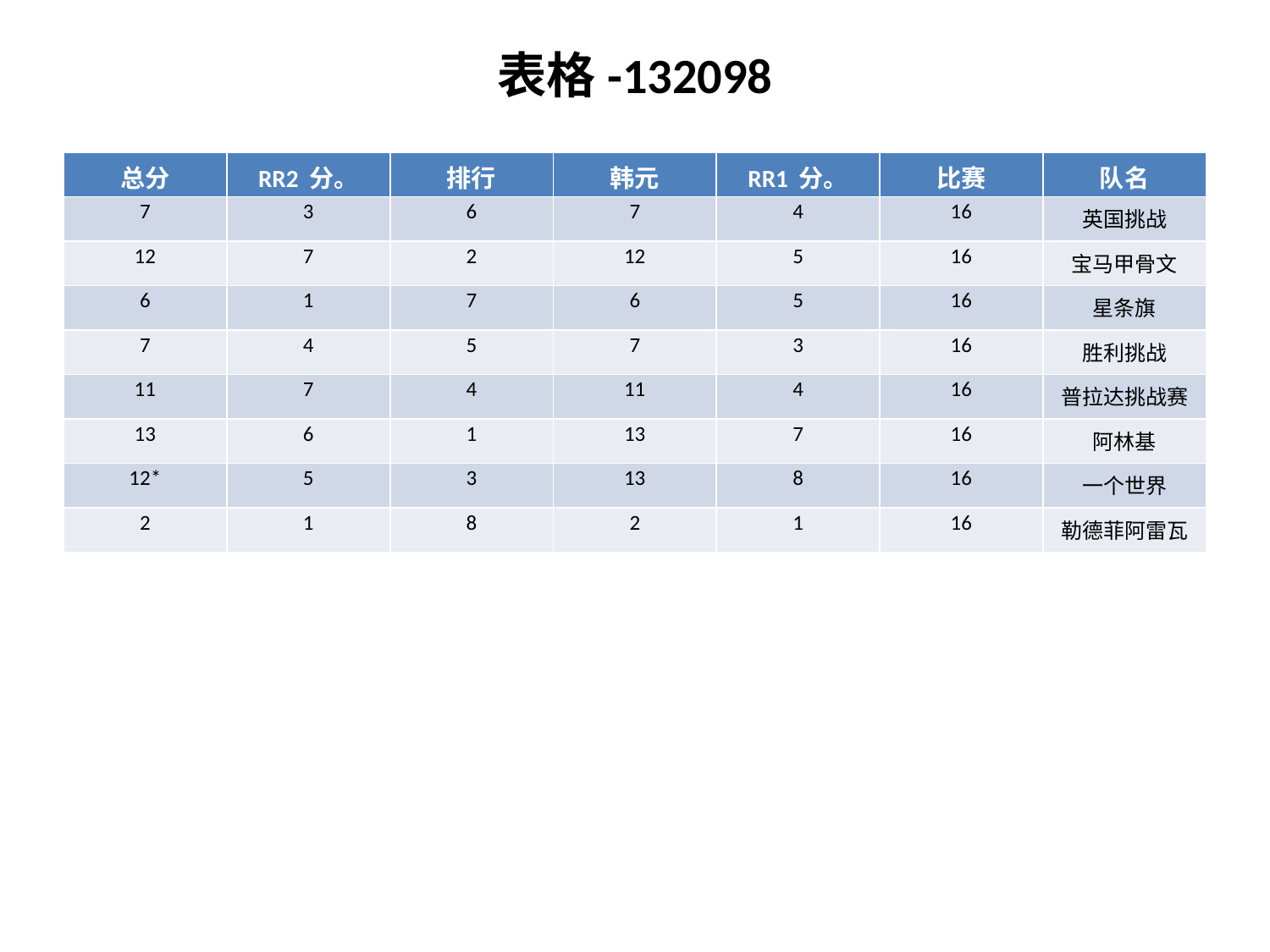

表格-132098
| 总分 | RR2 分。 | 排行 | 韩元 | RR1 分。 | 比赛 | 队名 |
| --- | --- | --- | --- | --- | --- | --- |
| 7 | 3 | 6 | 7 | 4 | 16 | 英国挑战 |
| 12 | 7 | 2 | 12 | 5 | 16 | 宝马甲骨文 |
| 6 | 1 | 7 | 6 | 5 | 16 | 星条旗 |
| 7 | 4 | 5 | 7 | 3 | 16 | 胜利挑战 |
| 11 | 7 | 4 | 11 | 4 | 16 | 普拉达挑战赛 |
| 13 | 6 | 1 | 13 | 7 | 16 | 阿林基 |
| 12\* | 5 | 3 | 13 | 8 | 16 | 一个世界 |
| 2 | 1 | 8 | 2 | 1 | 16 | 勒德菲阿雷瓦 |